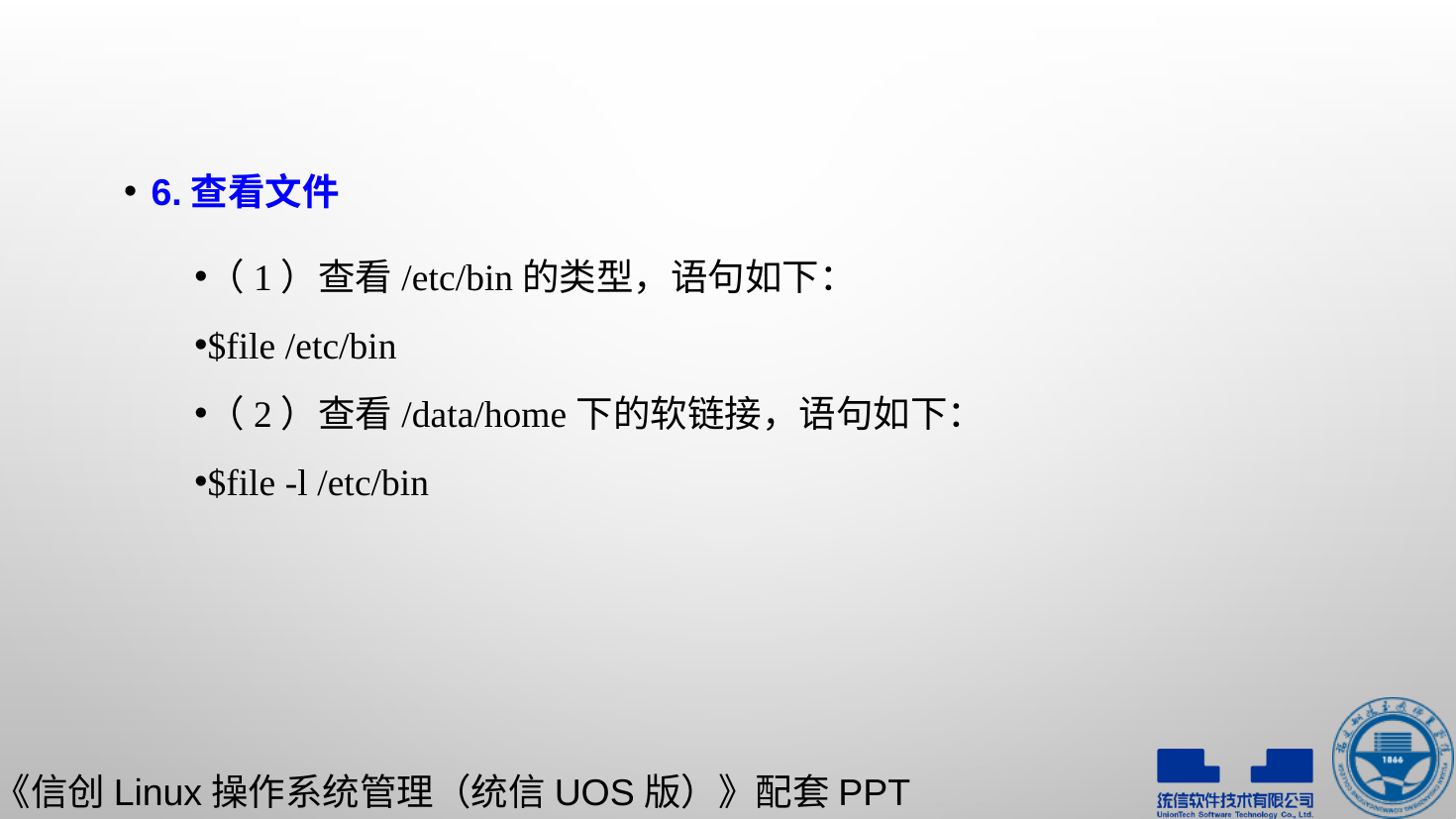

6.查看文件
（1）查看/etc/bin的类型，语句如下：
$file /etc/bin
（2）查看/data/home下的软链接，语句如下：
$file -l /etc/bin